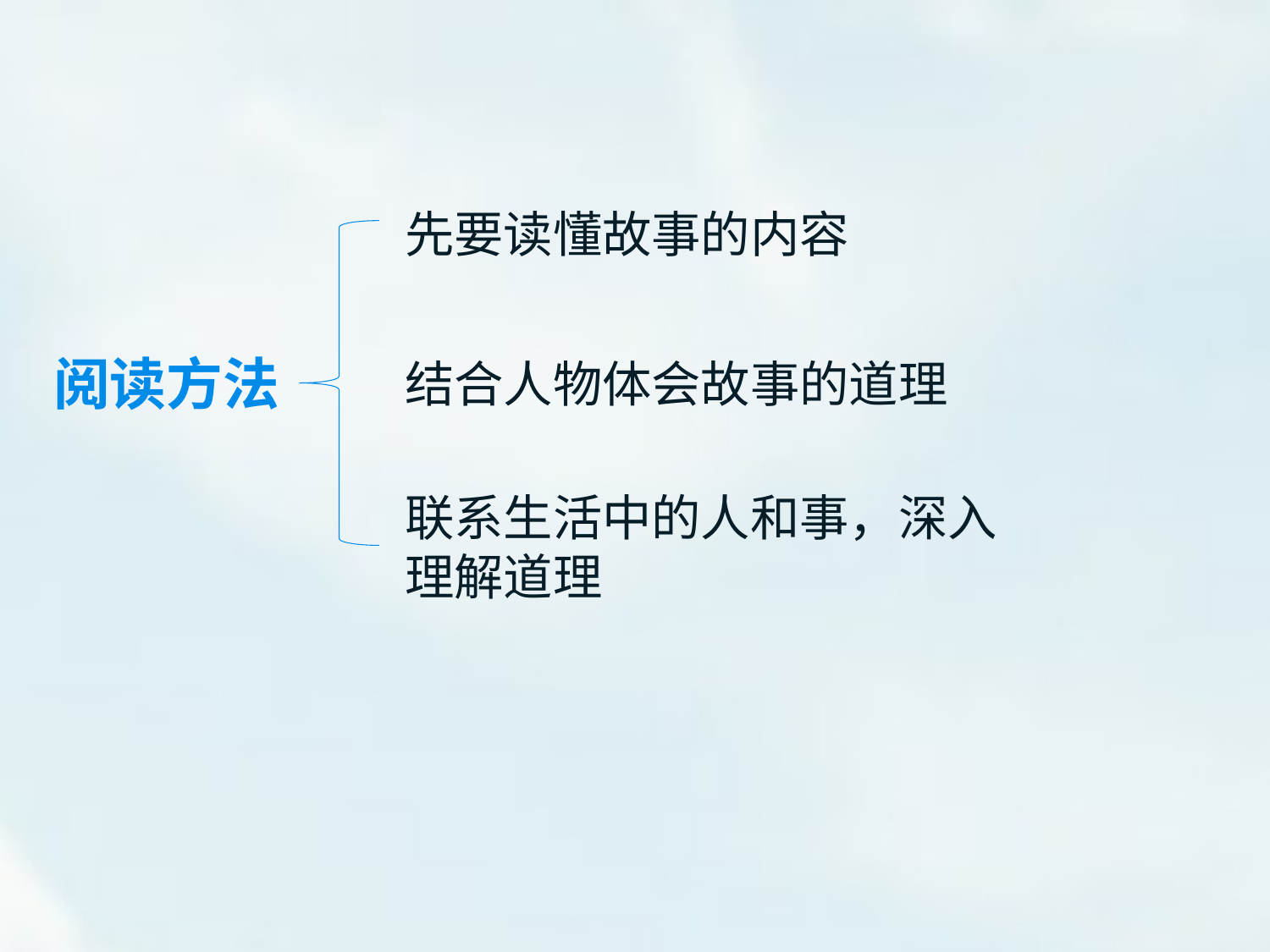

先要读懂故事的内容

阅读方法
结合人物体会故事的道理
联系生活中的人和事，深入理解道理